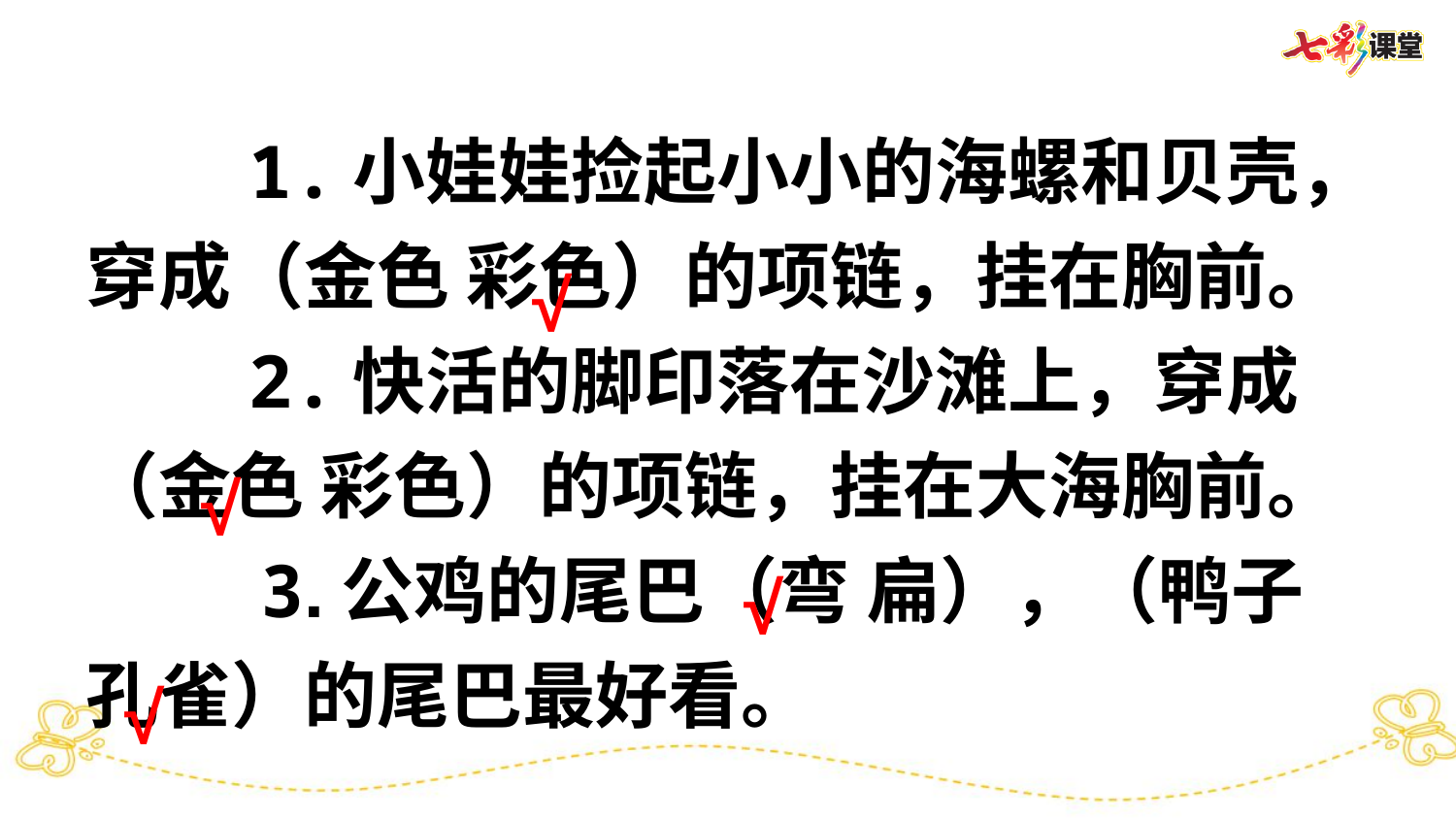

1.小娃娃捡起小小的海螺和贝壳，穿成（金色 彩色）的项链，挂在胸前。
　　2.快活的脚印落在沙滩上，穿成（金色 彩色）的项链，挂在大海胸前。
    3.公鸡的尾巴（弯 扁），（鸭子
孔雀）的尾巴最好看。
√
√
√
√